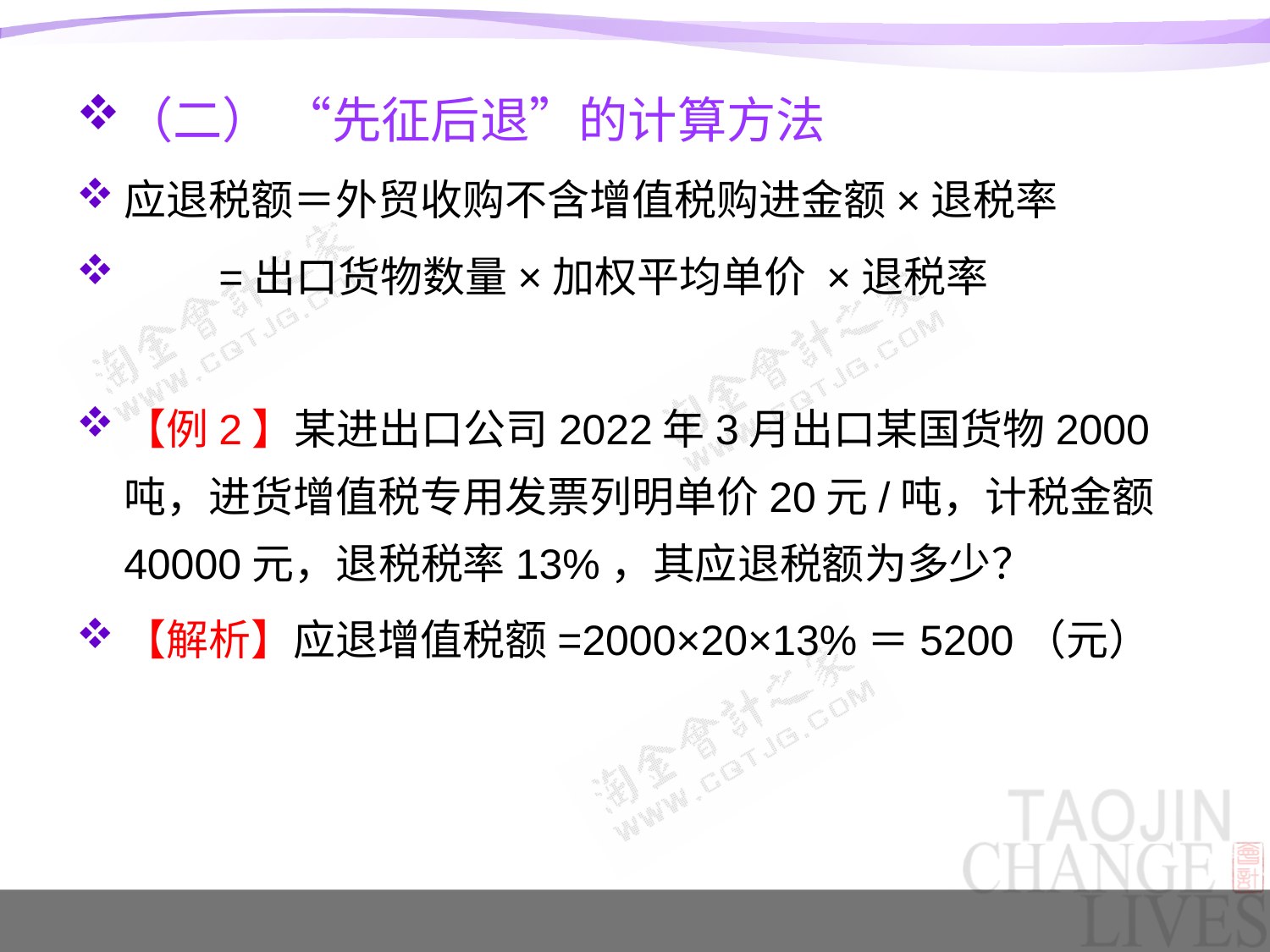

（二） “先征后退”的计算方法
应退税额＝外贸收购不含增值税购进金额×退税率
        =出口货物数量×加权平均单价 ×退税率

【例2】某进出口公司2022年3月出口某国货物2000吨，进货增值税专用发票列明单价20元/吨，计税金额40000元，退税税率13%，其应退税额为多少？
【解析】应退增值税额=2000×20×13%＝5200（元）